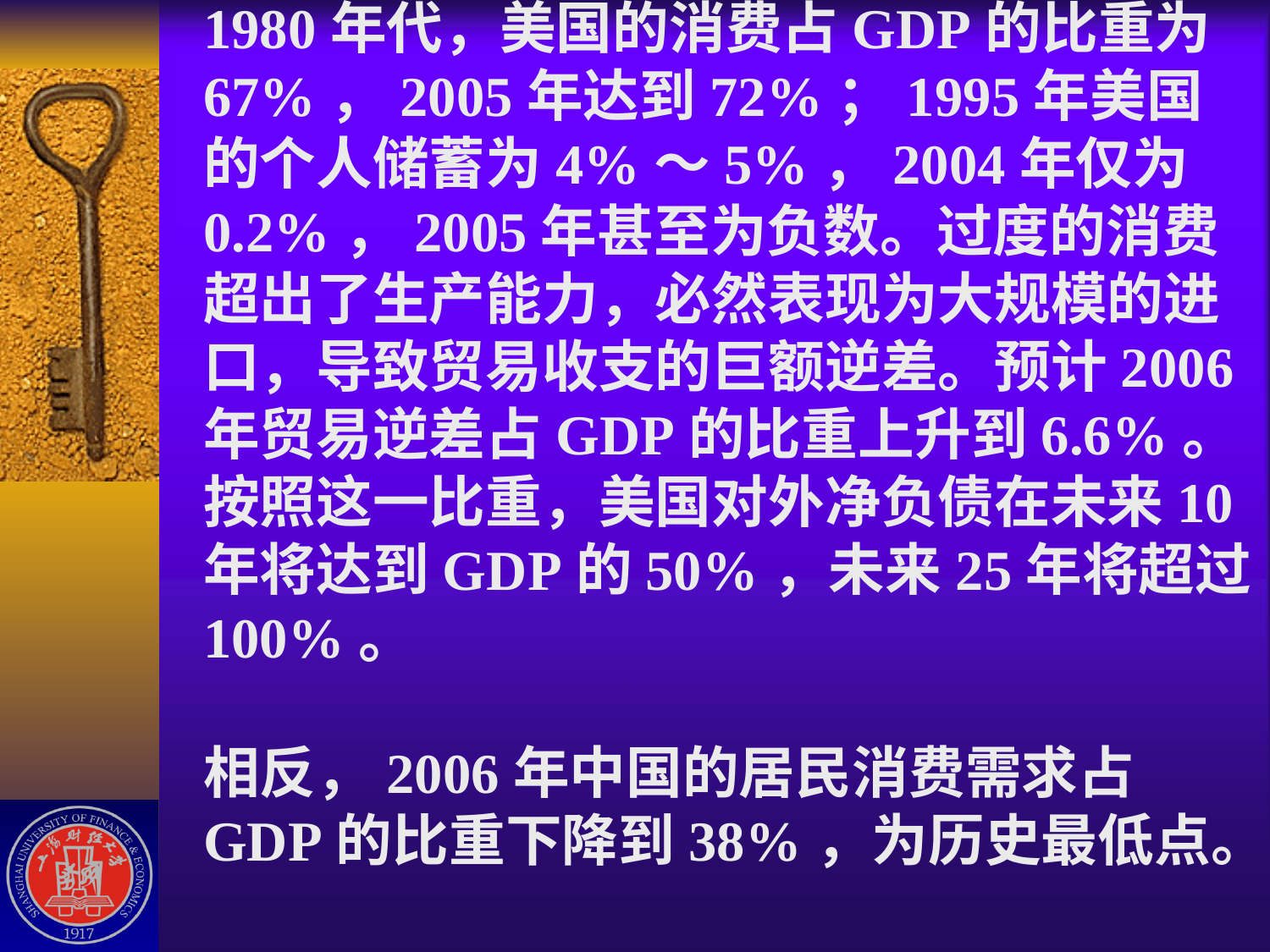

# 1980年代，美国的消费占GDP的比重为67%，2005年达到72%；1995年美国的个人储蓄为4%～5%，2004年仅为0.2%，2005年甚至为负数。过度的消费超出了生产能力，必然表现为大规模的进口，导致贸易收支的巨额逆差。预计2006年贸易逆差占GDP的比重上升到6.6%。按照这一比重，美国对外净负债在未来10年将达到GDP的50%，未来25年将超过100%。 相反，2006年中国的居民消费需求占GDP的比重下降到38%，为历史最低点。